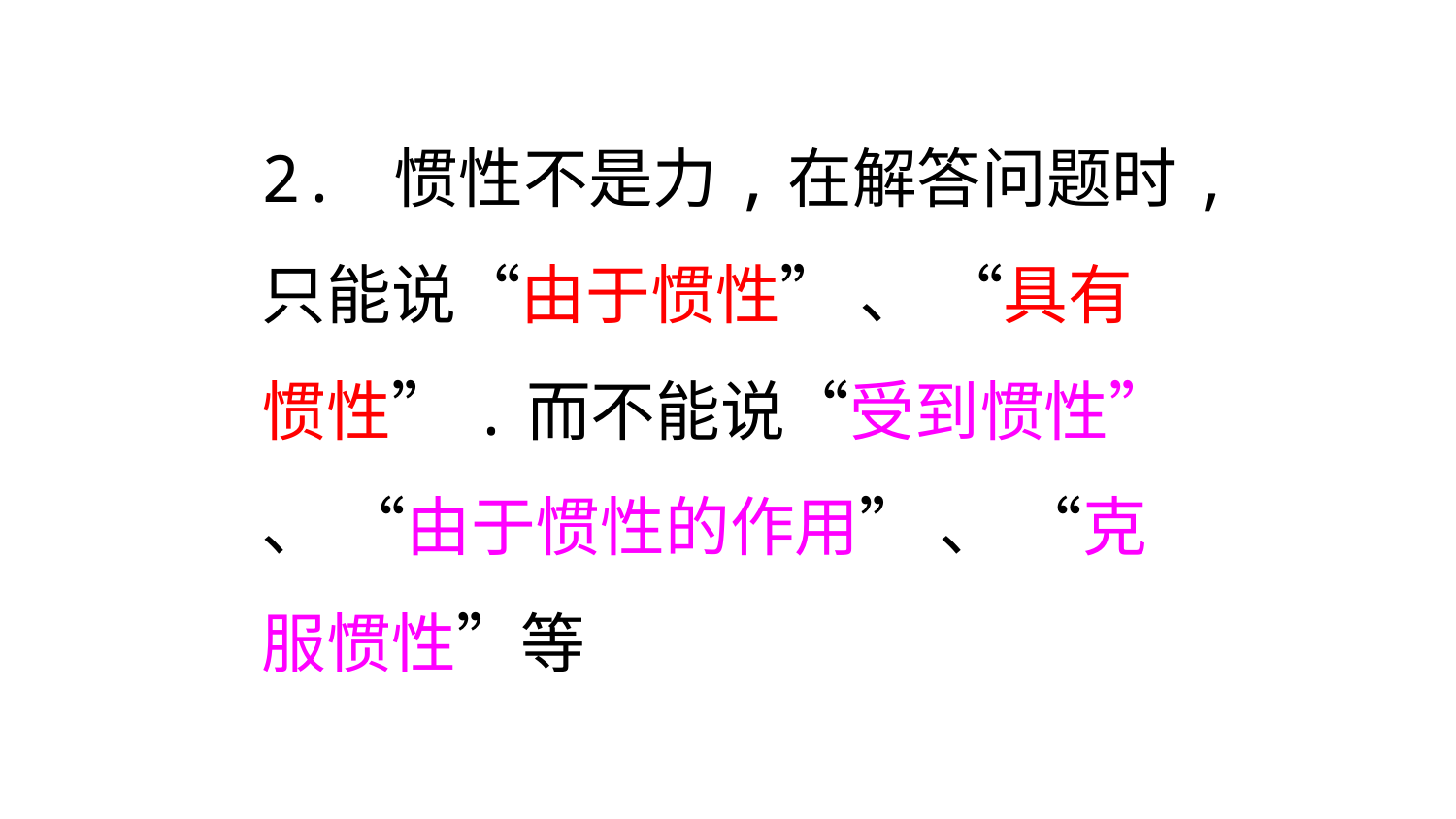

2. 惯性不是力,在解答问题时,只能说“由于惯性” 、 “具有惯性”.而不能说“受到惯性” 、 “由于惯性的作用” 、 “克服惯性”等